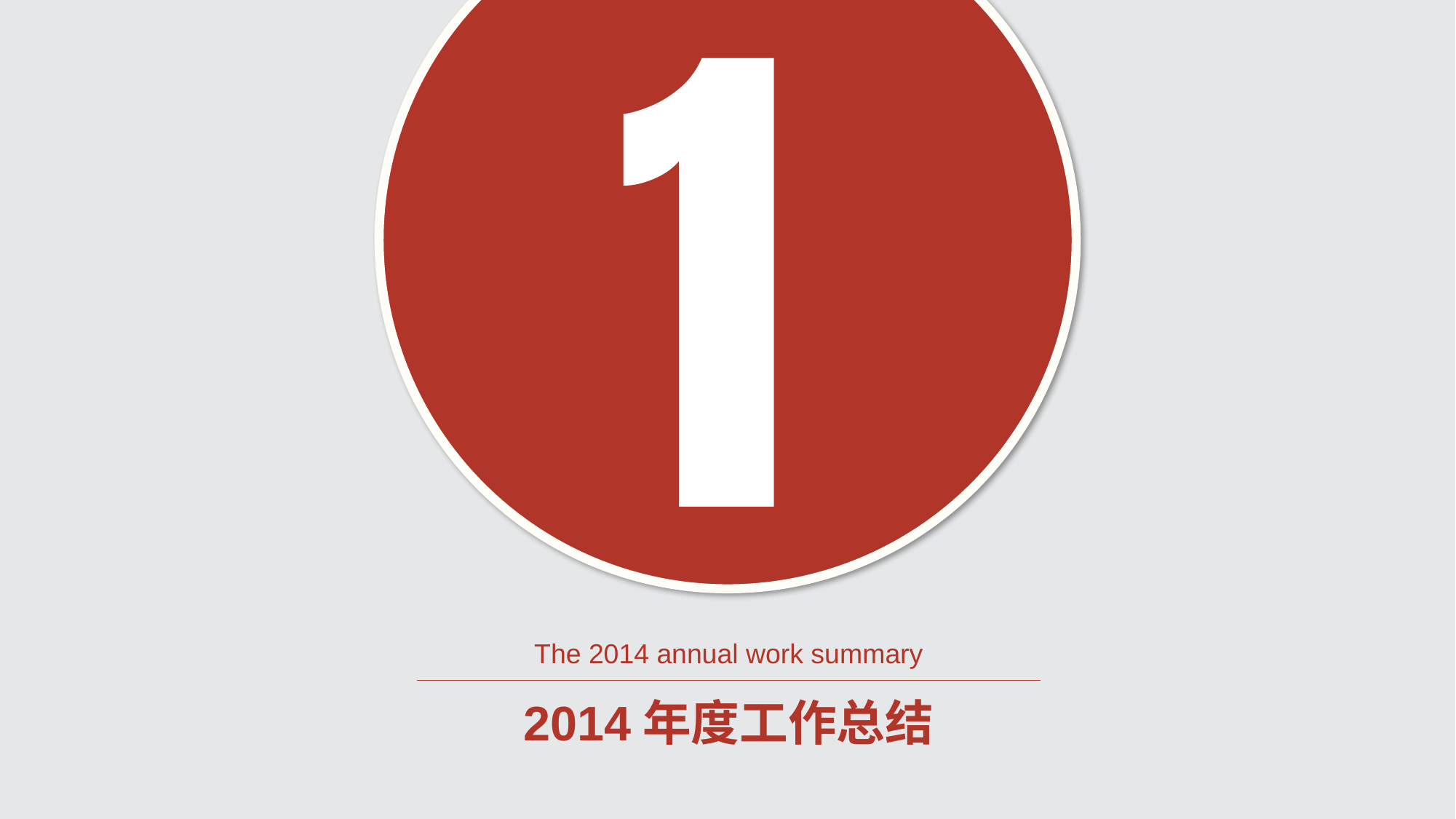

1
The 2014 annual work summary
2014年度工作总结